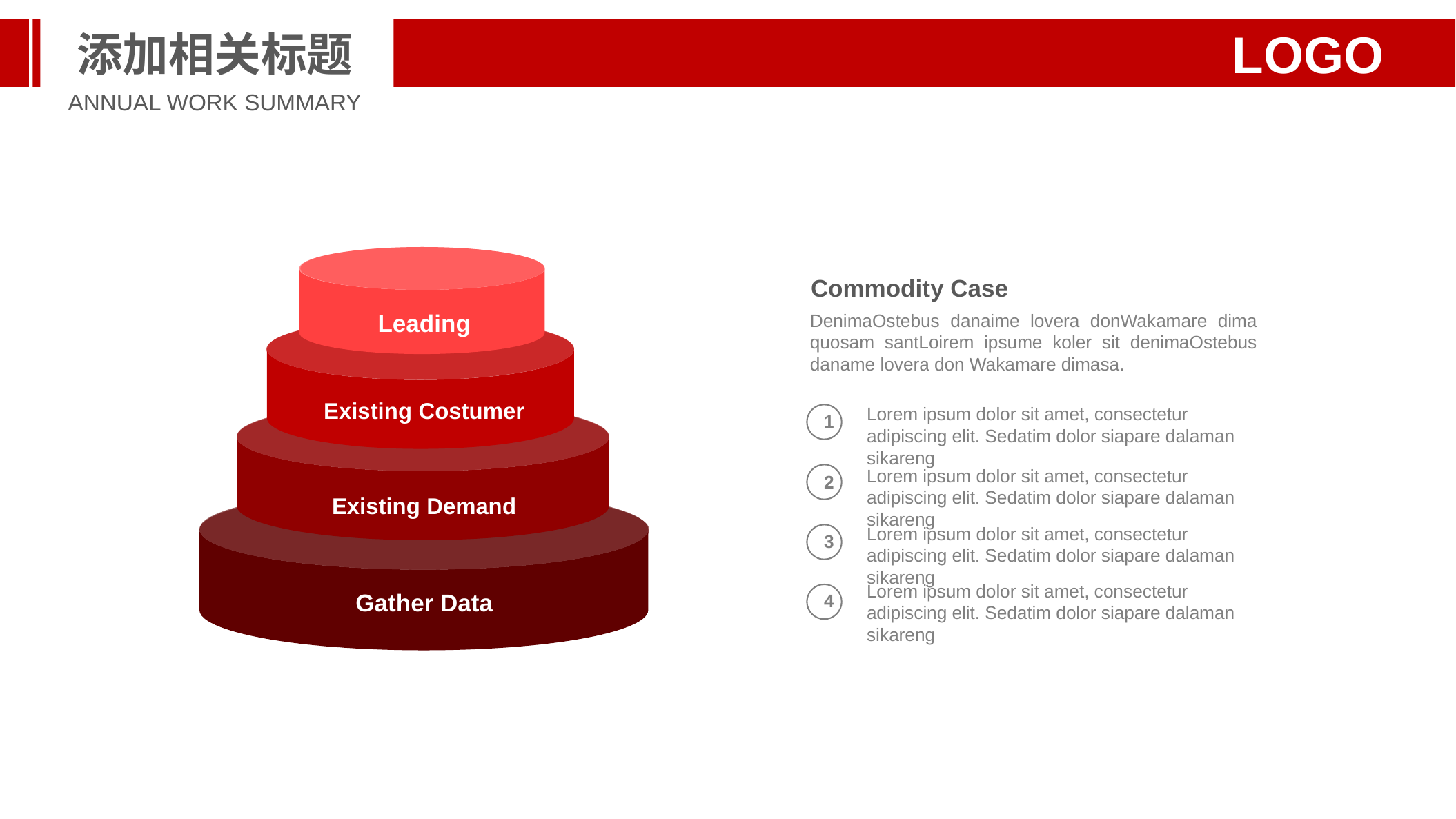

添加相关标题
LOGO
ANNUAL WORK SUMMARY

Leading
Commodity Case
DenimaOstebus danaime lovera donWakamare dima quosam santLoirem ipsume koler sit denimaOstebus daname lovera don Wakamare dimasa.

Existing Costumer

Existing Demand
Lorem ipsum dolor sit amet, consectetur adipiscing elit. Sedatim dolor siapare dalaman sikareng

1
Lorem ipsum dolor sit amet, consectetur adipiscing elit. Sedatim dolor siapare dalaman sikareng

2

Gather Data
Lorem ipsum dolor sit amet, consectetur adipiscing elit. Sedatim dolor siapare dalaman sikareng

3
Lorem ipsum dolor sit amet, consectetur adipiscing elit. Sedatim dolor siapare dalaman sikareng

4